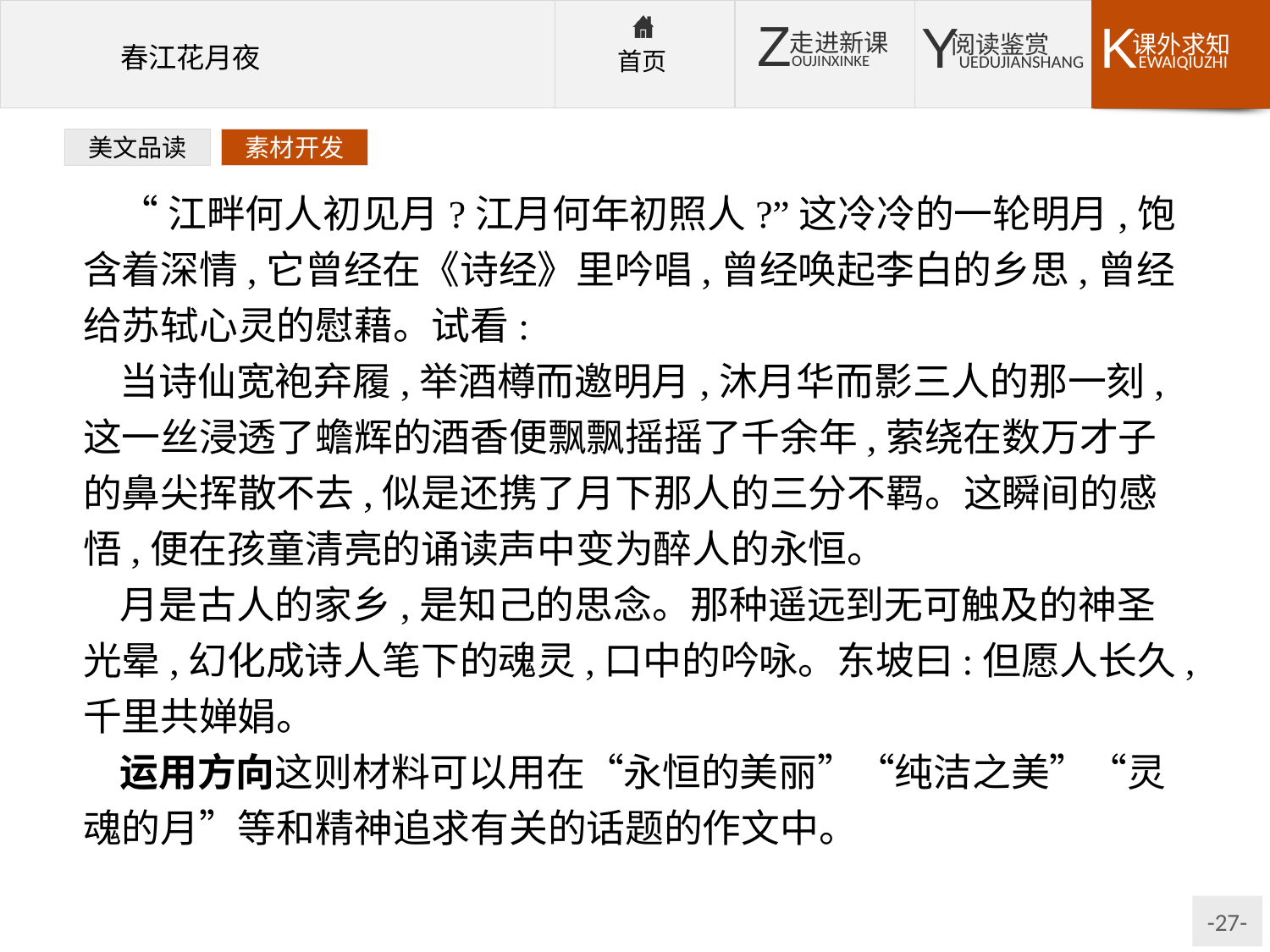

美文品读
素材开发
“江畔何人初见月?江月何年初照人?”这冷冷的一轮明月,饱含着深情,它曾经在《诗经》里吟唱,曾经唤起李白的乡思,曾经给苏轼心灵的慰藉。试看:
当诗仙宽袍弃履,举酒樽而邀明月,沐月华而影三人的那一刻,这一丝浸透了蟾辉的酒香便飘飘摇摇了千余年,萦绕在数万才子的鼻尖挥散不去,似是还携了月下那人的三分不羁。这瞬间的感悟,便在孩童清亮的诵读声中变为醉人的永恒。
月是古人的家乡,是知己的思念。那种遥远到无可触及的神圣光晕,幻化成诗人笔下的魂灵,口中的吟咏。东坡曰:但愿人长久,千里共婵娟。
运用方向这则材料可以用在“永恒的美丽”“纯洁之美”“灵魂的月”等和精神追求有关的话题的作文中。